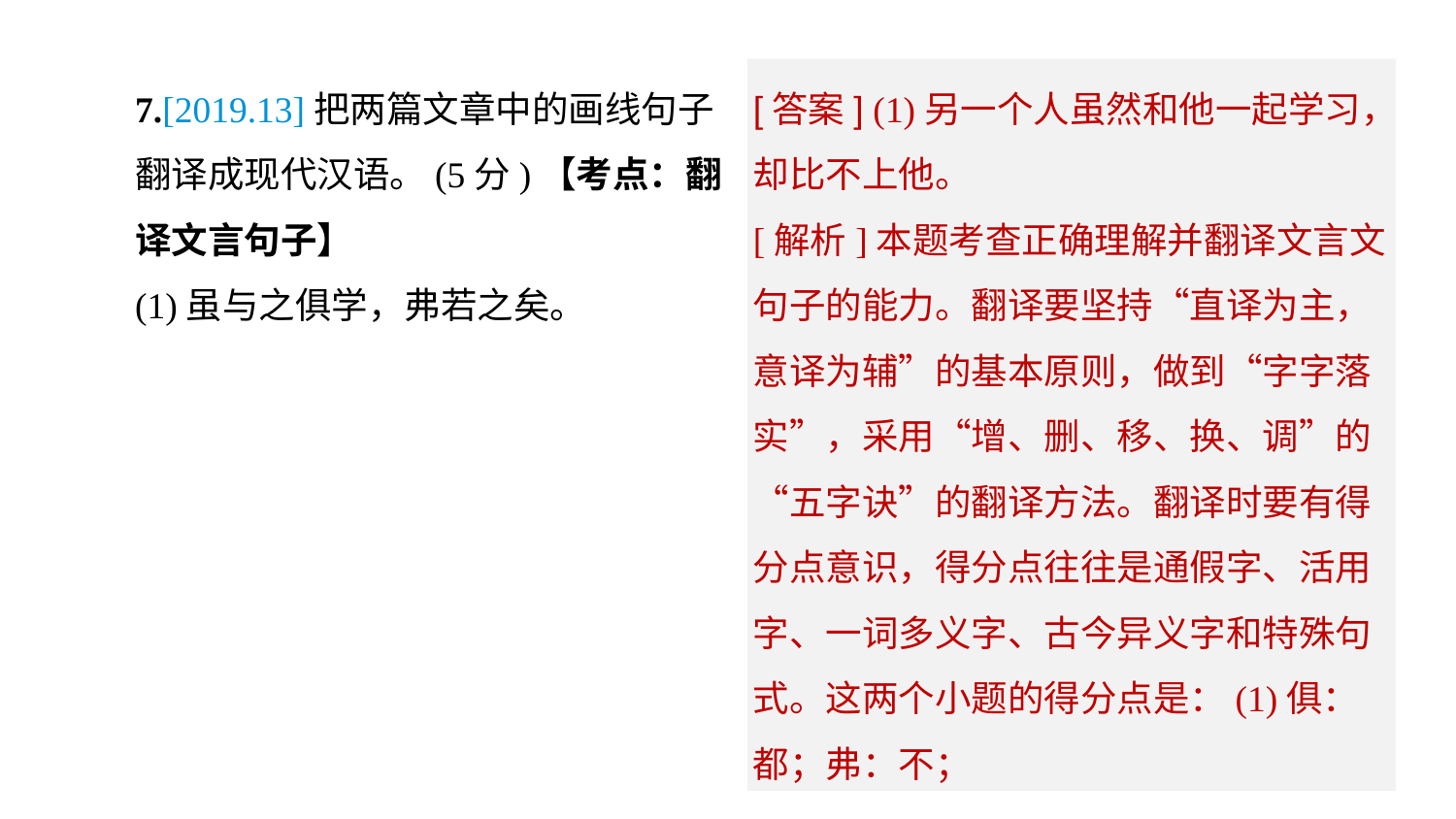

[答案] (1)另一个人虽然和他一起学习，却比不上他。
[解析]本题考查正确理解并翻译文言文句子的能力。翻译要坚持“直译为主，意译为辅”的基本原则，做到“字字落实”，采用“增、删、移、换、调”的“五字诀”的翻译方法。翻译时要有得分点意识，得分点往往是通假字、活用字、一词多义字、古今异义字和特殊句式。这两个小题的得分点是：(1)俱：都；弗：不；
7.[2019.13]把两篇文章中的画线句子翻译成现代汉语。(5分)【考点：翻译文言句子】
(1)虽与之俱学，弗若之矣。